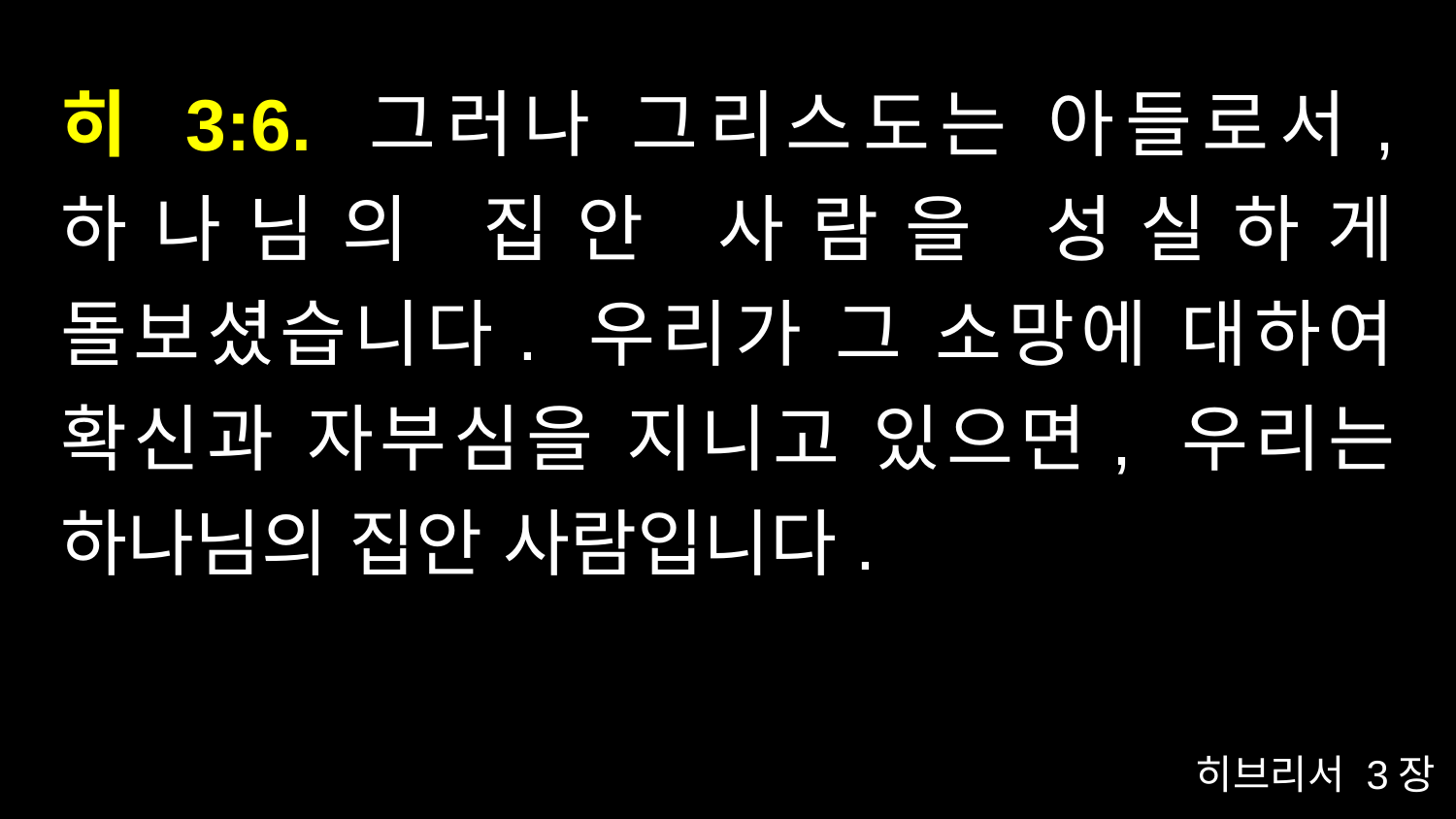

# 히 3:6. 그러나 그리스도는 아들로서, 하나님의 집안 사람을 성실하게 돌보셨습니다. 우리가 그 소망에 대하여 확신과 자부심을 지니고 있으면, 우리는 하나님의 집안 사람입니다.
히브리서 3장